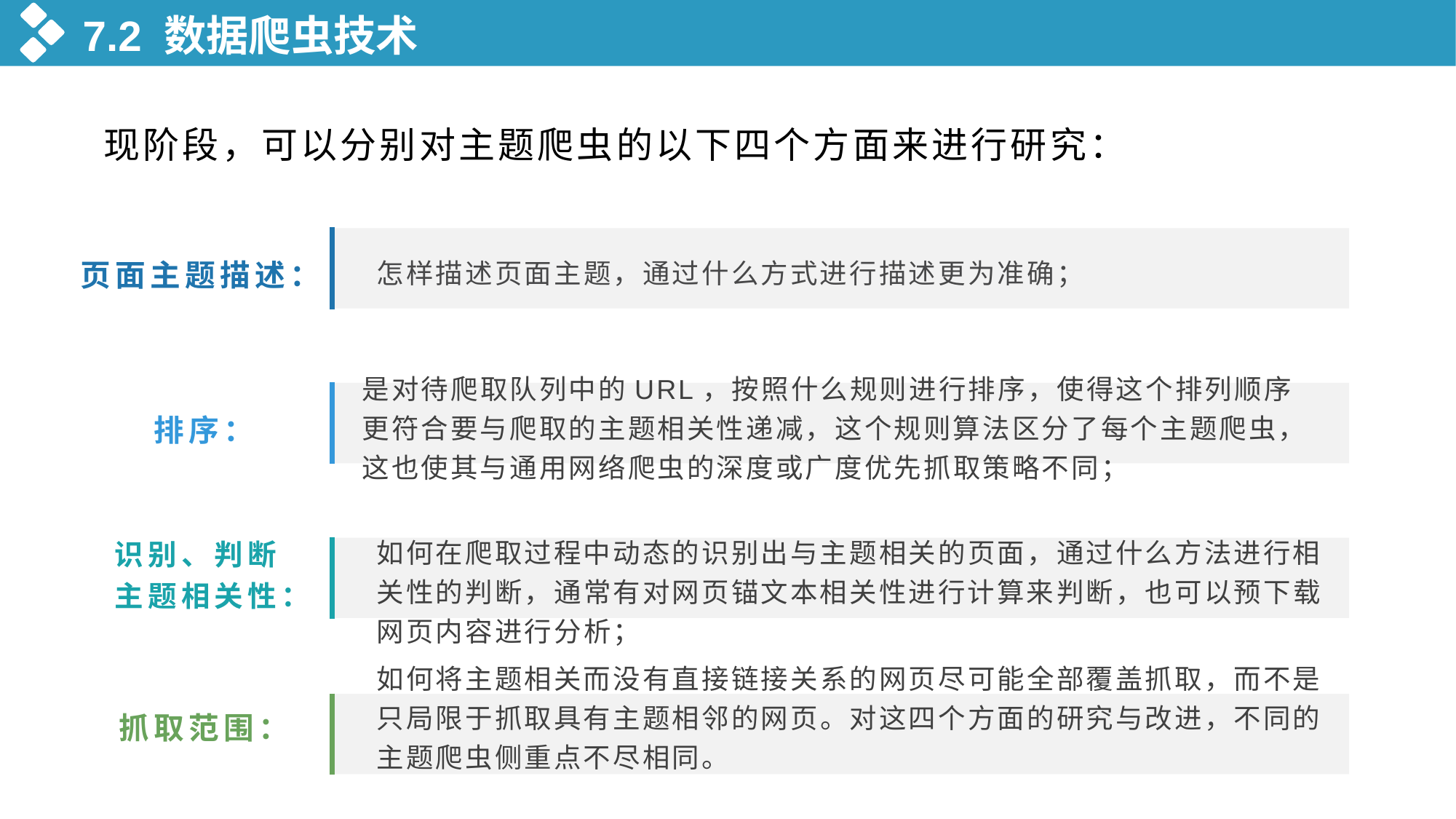

7.2 数据爬虫技术

    现阶段，可以分别对主题爬虫的以下四个方面来进行研究：

怎样描述页面主题，通过什么方式进行描述更为准确；
页面主题描述：

是对待爬取队列中的URL，按照什么规则进行排序，使得这个排列顺序更符合要与爬取的主题相关性递减，这个规则算法区分了每个主题爬虫，这也使其与通用网络爬虫的深度或广度优先抓取策略不同；
排序：

识别、判断主题相关性：
如何在爬取过程中动态的识别出与主题相关的页面，通过什么方法进行相关性的判断，通常有对网页锚文本相关性进行计算来判断，也可以预下载网页内容进行分析；

如何将主题相关而没有直接链接关系的网页尽可能全部覆盖抓取，而不是只局限于抓取具有主题相邻的网页。对这四个方面的研究与改进，不同的主题爬虫侧重点不尽相同。

抓取范围：